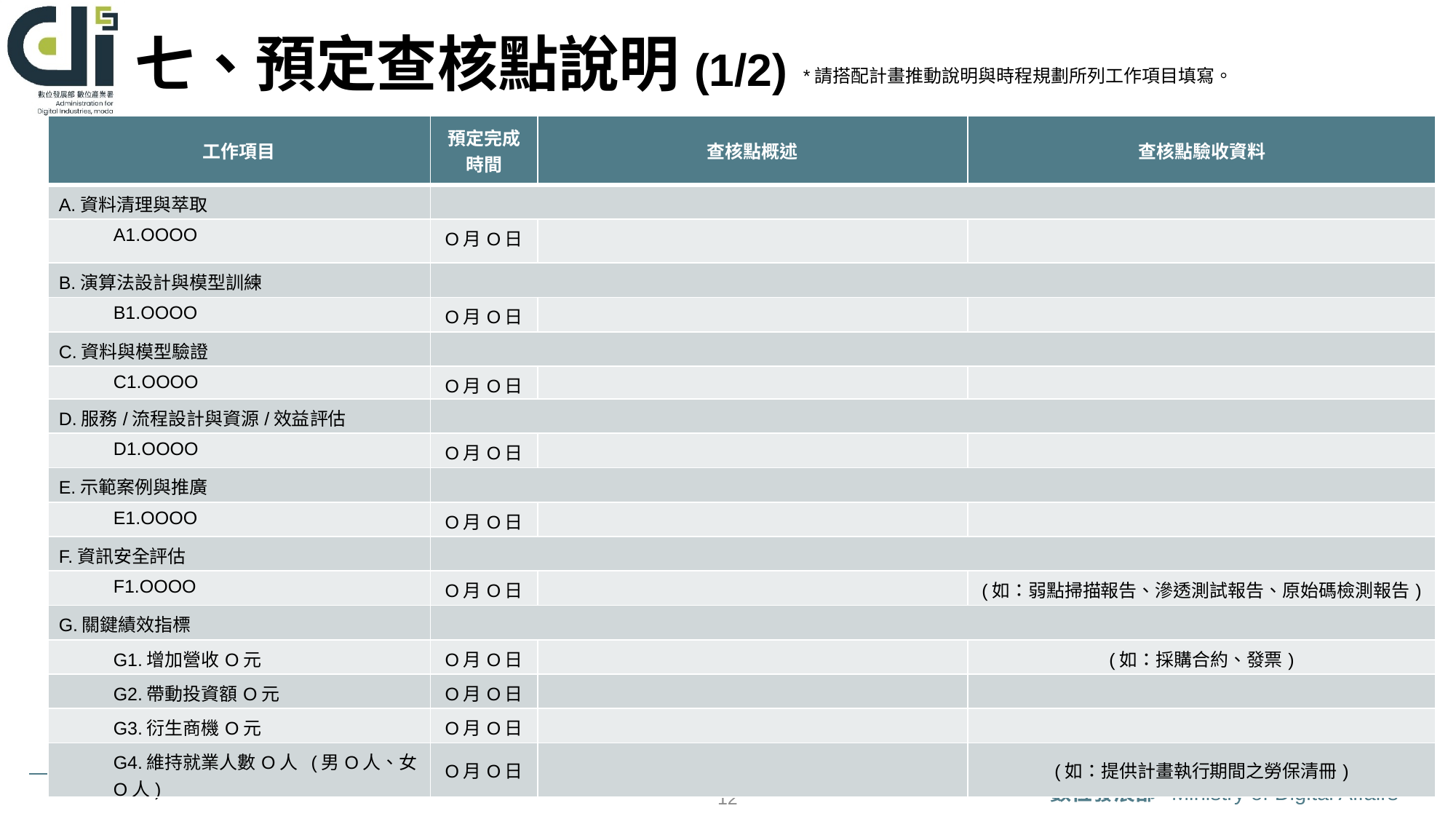

# 七、預定查核點說明(1/2)
*請搭配計畫推動說明與時程規劃所列工作項目填寫。
| 工作項目 | 預定完成時間 | 查核點概述 | 查核點驗收資料 |
| --- | --- | --- | --- |
| A.資料清理與萃取 |  |  |  |
| A1.OOOO | O月O日 |  |  |
| B.演算法設計與模型訓練 |  |  |  |
| B1.OOOO | O月O日 |  |  |
| C.資料與模型驗證 |  |  |  |
| C1.OOOO | O月O日 |  |  |
| D.服務/流程設計與資源/效益評估 |  |  |  |
| D1.OOOO | O月O日 |  |  |
| E.示範案例與推廣 |  |  |  |
| E1.OOOO | O月O日 |  |  |
| F.資訊安全評估 |  |  |  |
| F1.OOOO | O月O日 |  | (如：弱點掃描報告、滲透測試報告、原始碼檢測報告) |
| G.關鍵績效指標 |  |  |  |
| G1.增加營收O元 | O月O日 |  | (如：採購合約、發票) |
| G2.帶動投資額O元 | O月O日 |  |  |
| G3.衍生商機O元 | O月O日 |  |  |
| G4.維持就業人數O人 (男O人、女O人) | O月O日 |  | (如：提供計畫執行期間之勞保清冊) |
12